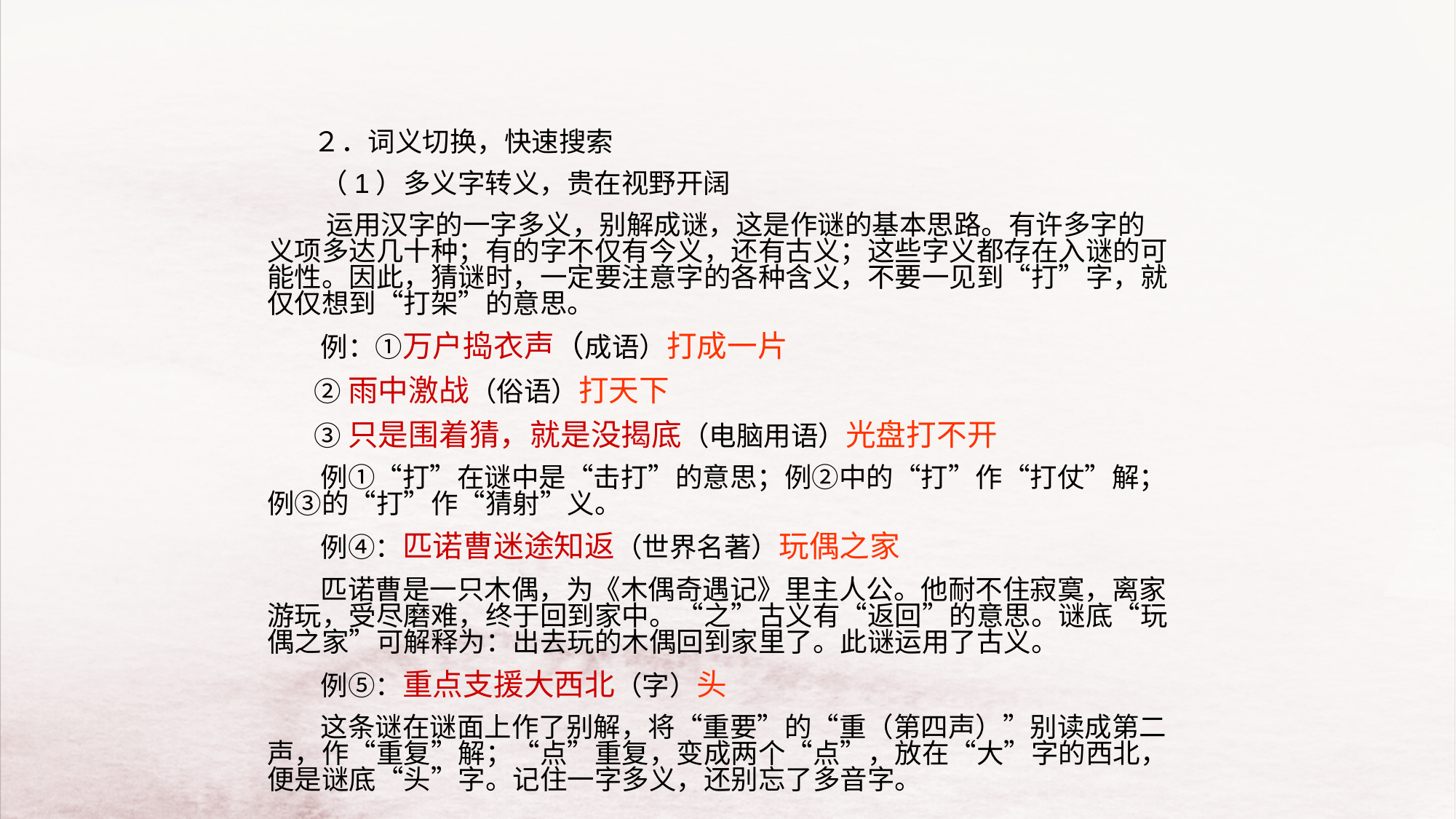

２．词义切换，快速搜索
            （1）多义字转义，贵在视野开阔
             运用汉字的一字多义，别解成谜，这是作谜的基本思路。有许多字的义项多达几十种；有的字不仅有今义，还有古义；这些字义都存在入谜的可能性。因此，猜谜时，一定要注意字的各种含义，不要一见到“打”字，就仅仅想到“打架”的意思。
            例：①万户捣衣声（成语）打成一片
            ②雨中激战（俗语）打天下
            ③只是围着猜，就是没揭底（电脑用语）光盘打不开
            例①“打”在谜中是“击打”的意思；例②中的“打”作“打仗”解；例③的“打”作“猜射”义。
            例④：匹诺曹迷途知返（世界名著）玩偶之家
            匹诺曹是一只木偶，为《木偶奇遇记》里主人公。他耐不住寂寞，离家游玩，受尽磨难，终于回到家中。“之”古义有“返回”的意思。谜底“玩偶之家”可解释为：出去玩的木偶回到家里了。此谜运用了古义。
            例⑤：重点支援大西北（字）头
            这条谜在谜面上作了别解，将“重要”的“重（第四声）”别读成第二声，作“重复”解；“点”重复，变成两个“点”，放在“大”字的西北，便是谜底“头”字。记住一字多义，还别忘了多音字。